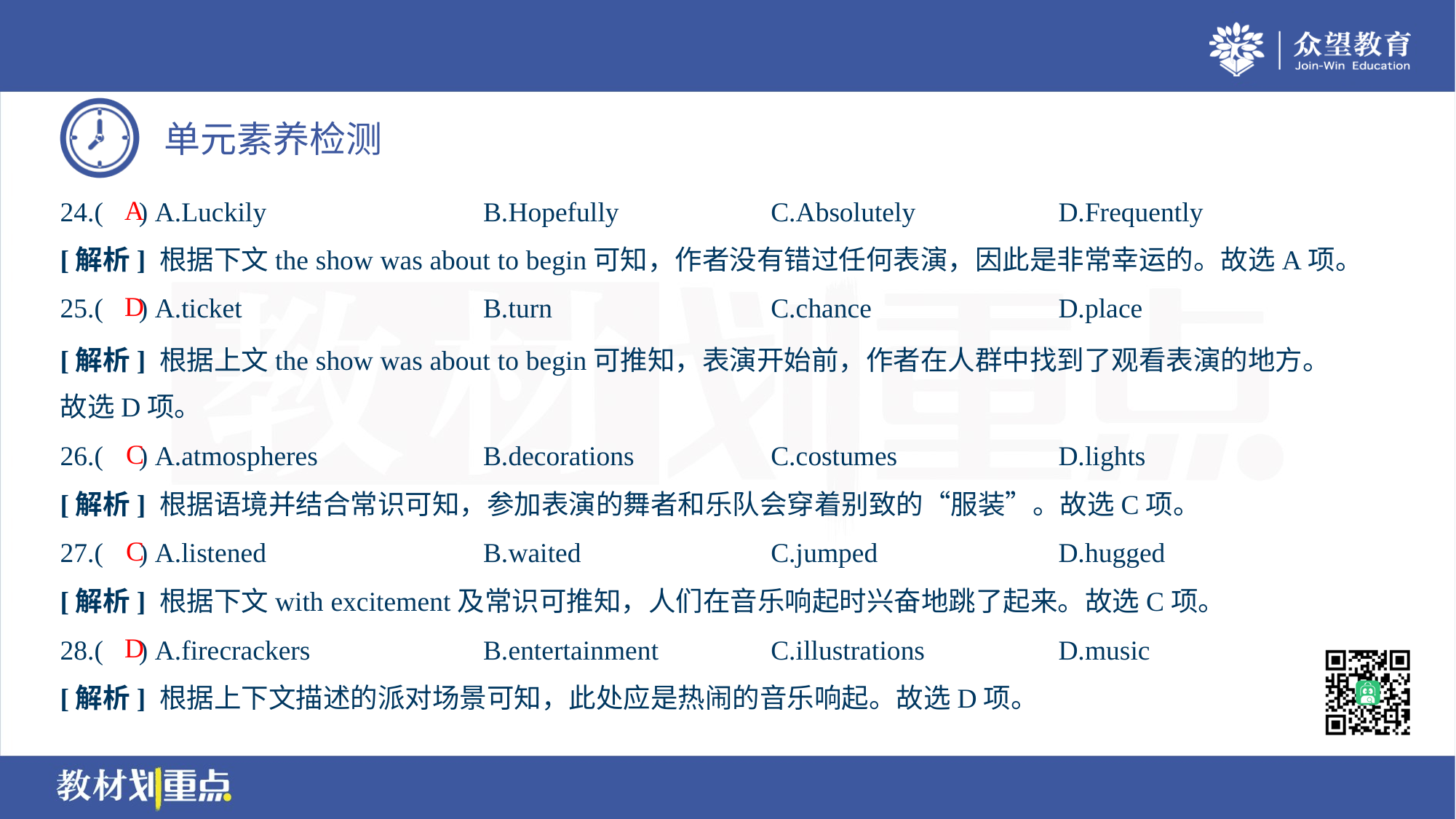

A
24.(     ) A.Luckily	B.Hopefully	C.Absolutely	D.Frequently
[解析] 根据下文the show was about to begin可知，作者没有错过任何表演，因此是非常幸运的。故选A项。
D
25.(     ) A.ticket	B.turn	C.chance	D.place
[解析] 根据上文the show was about to begin可推知，表演开始前，作者在人群中找到了观看表演的地方。
故选D项。
C
26.(     ) A.atmospheres	B.decorations	C.costumes	D.lights
[解析] 根据语境并结合常识可知，参加表演的舞者和乐队会穿着别致的“服装”。故选C项。
C
27.(     ) A.listened	B.waited	C.jumped	D.hugged
[解析] 根据下文with excitement及常识可推知，人们在音乐响起时兴奋地跳了起来。故选C项。
D
28.(     ) A.firecrackers	B.entertainment	C.illustrations	D.music
[解析] 根据上下文描述的派对场景可知，此处应是热闹的音乐响起。故选D项。